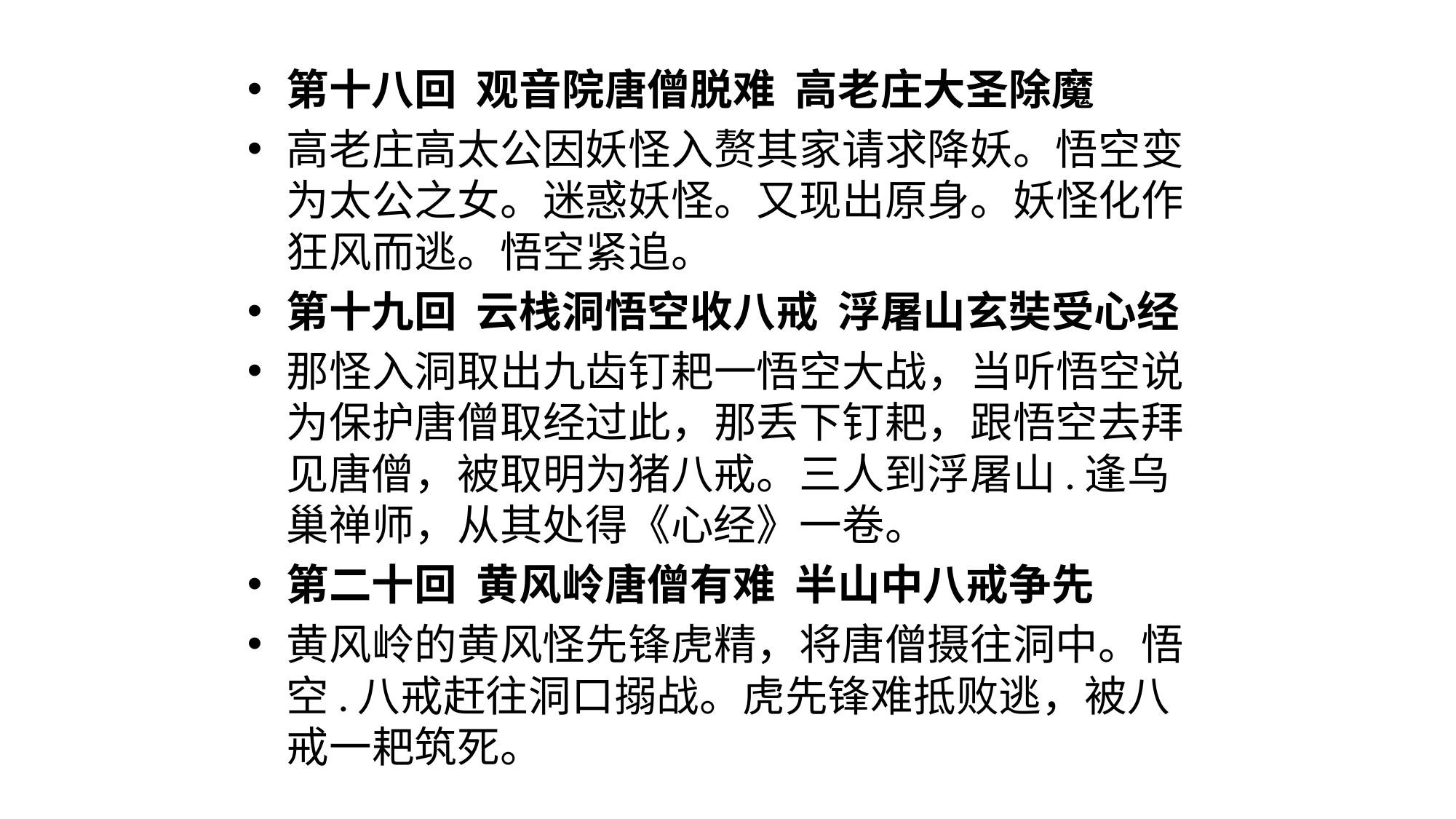

#
第十八回  观音院唐僧脱难  高老庄大圣除魔
高老庄高太公因妖怪入赘其家请求降妖。悟空变为太公之女。迷惑妖怪。又现出原身。妖怪化作狂风而逃。悟空紧追。
第十九回  云栈洞悟空收八戒  浮屠山玄奘受心经
那怪入洞取出九齿钉耙一悟空大战，当听悟空说为保护唐僧取经过此，那丢下钉耙，跟悟空去拜见唐僧，被取明为猪八戒。三人到浮屠山.逢乌巢禅师，从其处得《心经》一卷。
第二十回  黄风岭唐僧有难  半山中八戒争先
黄风岭的黄风怪先锋虎精，将唐僧摄往洞中。悟空.八戒赶往洞口搦战。虎先锋难抵败逃，被八戒一耙筑死。